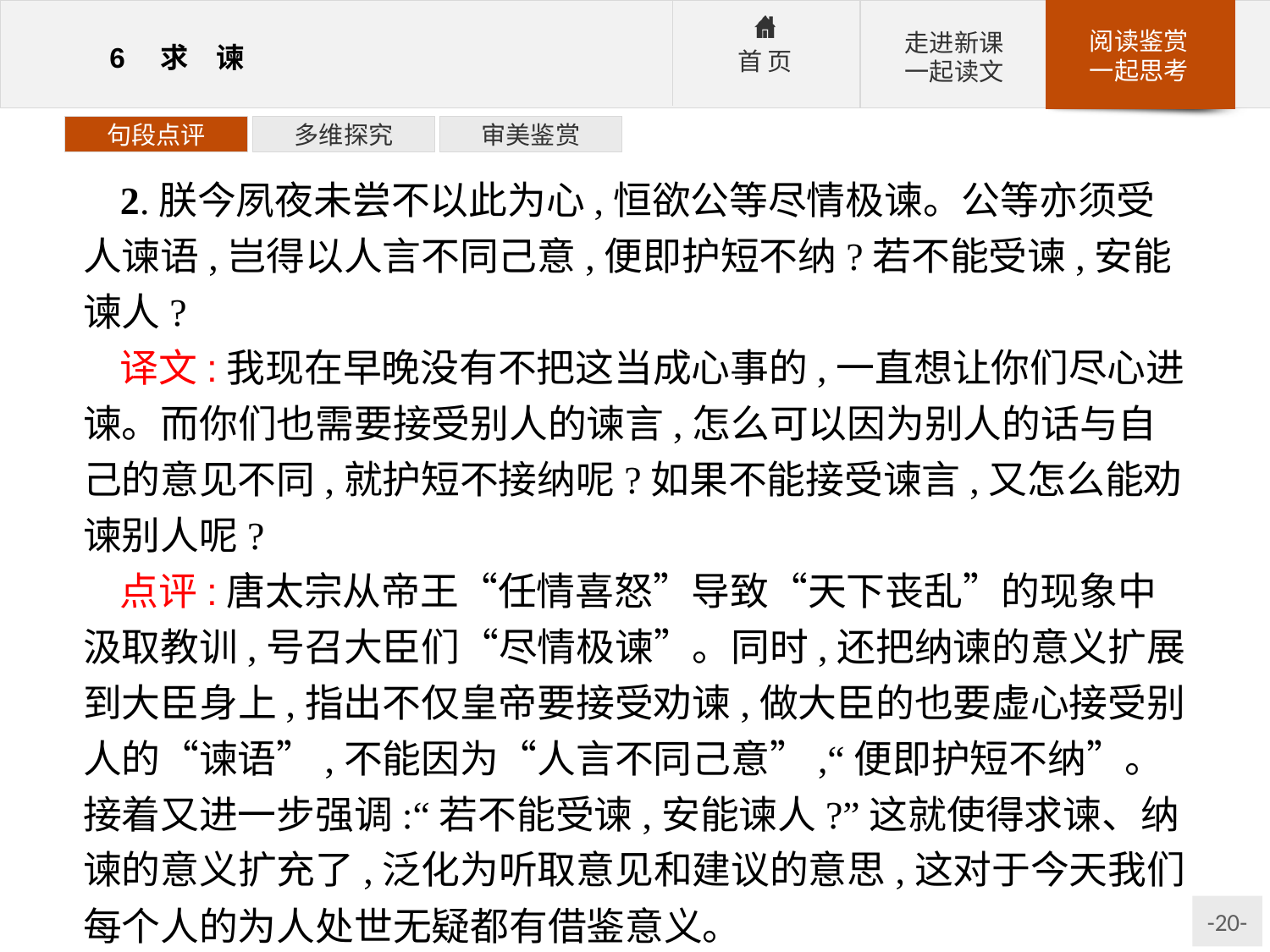

句段点评
多维探究
审美鉴赏
2.朕今夙夜未尝不以此为心,恒欲公等尽情极谏。公等亦须受人谏语,岂得以人言不同己意,便即护短不纳?若不能受谏,安能谏人?
译文:我现在早晚没有不把这当成心事的,一直想让你们尽心进谏。而你们也需要接受别人的谏言,怎么可以因为别人的话与自己的意见不同,就护短不接纳呢?如果不能接受谏言,又怎么能劝谏别人呢?
点评:唐太宗从帝王“任情喜怒”导致“天下丧乱”的现象中汲取教训,号召大臣们“尽情极谏”。同时,还把纳谏的意义扩展到大臣身上,指出不仅皇帝要接受劝谏,做大臣的也要虚心接受别人的“谏语”,不能因为“人言不同己意”,“便即护短不纳”。接着又进一步强调:“若不能受谏,安能谏人?”这就使得求谏、纳谏的意义扩充了,泛化为听取意见和建议的意思,这对于今天我们每个人的为人处世无疑都有借鉴意义。